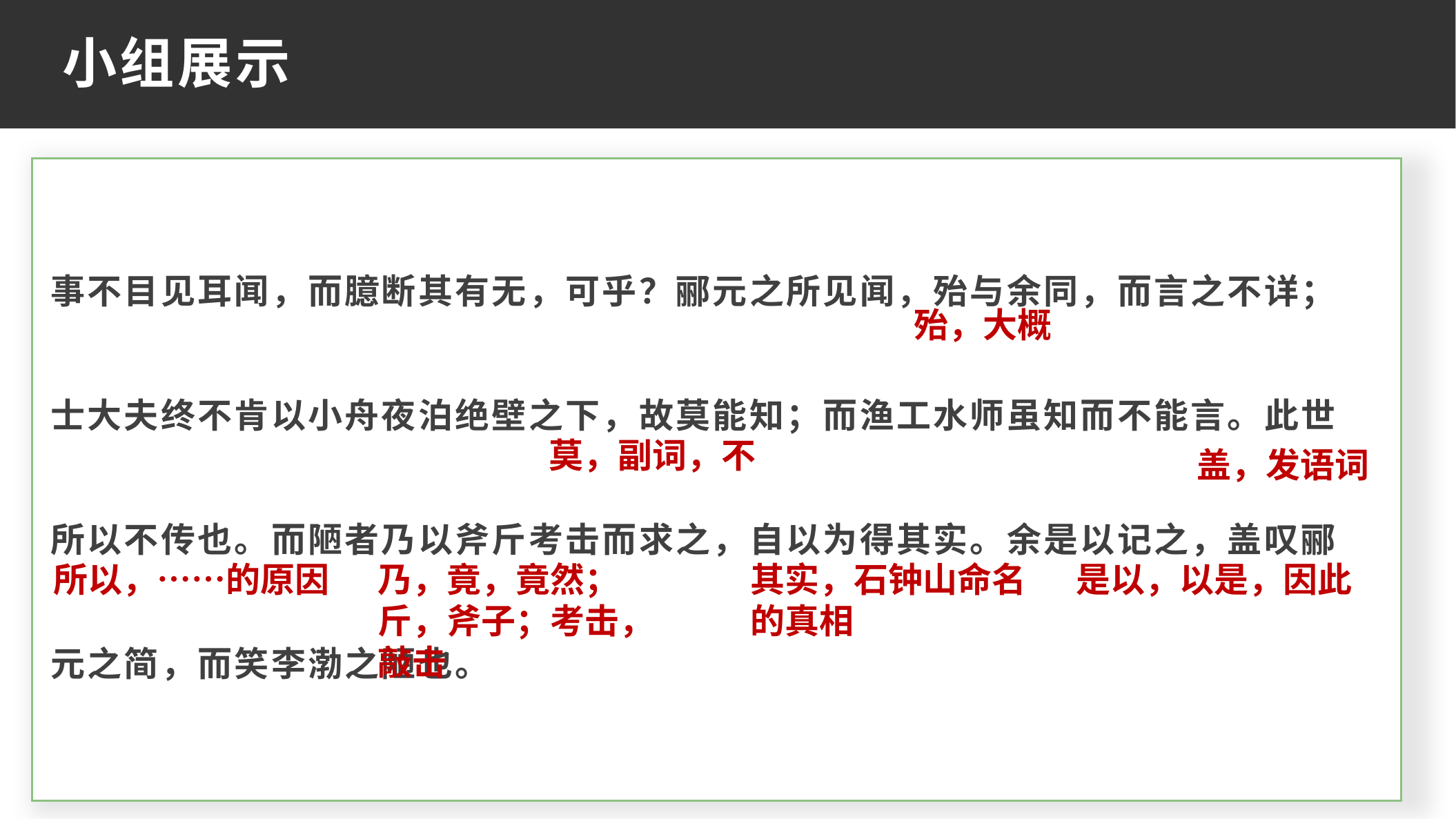

小组展示
事不目见耳闻，而臆断其有无，可乎？郦元之所见闻，殆与余同，而言之不详；士大夫终不肯以小舟夜泊绝壁之下，故莫能知；而渔工水师虽知而不能言。此世所以不传也。而陋者乃以斧斤考击而求之，自以为得其实。余是以记之，盖叹郦元之简，而笑李渤之陋也。

殆，大概
莫，副词，不
盖，发语词
所以，……的原因
乃，竟，竟然；斤，斧子；考击，敲击
其实，石钟山命名的真相
是以，以是，因此